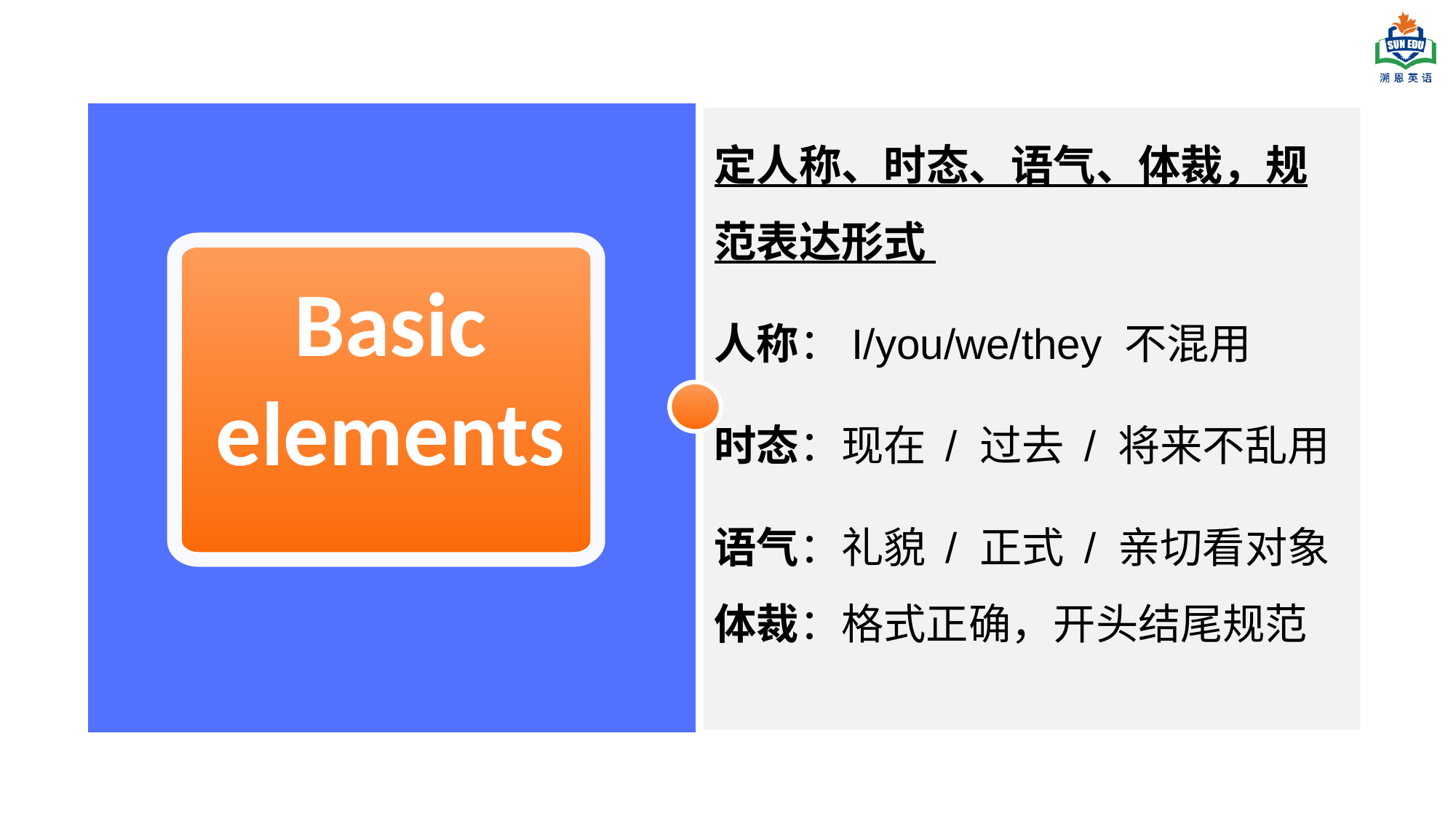

定人称、时态、语气、体裁，规范表达形式
人称：I/you/we/they 不混用
时态：现在 / 过去 / 将来不乱用
语气：礼貌 / 正式 / 亲切看对象
体裁：格式正确，开头结尾规范
.

Basic
elements